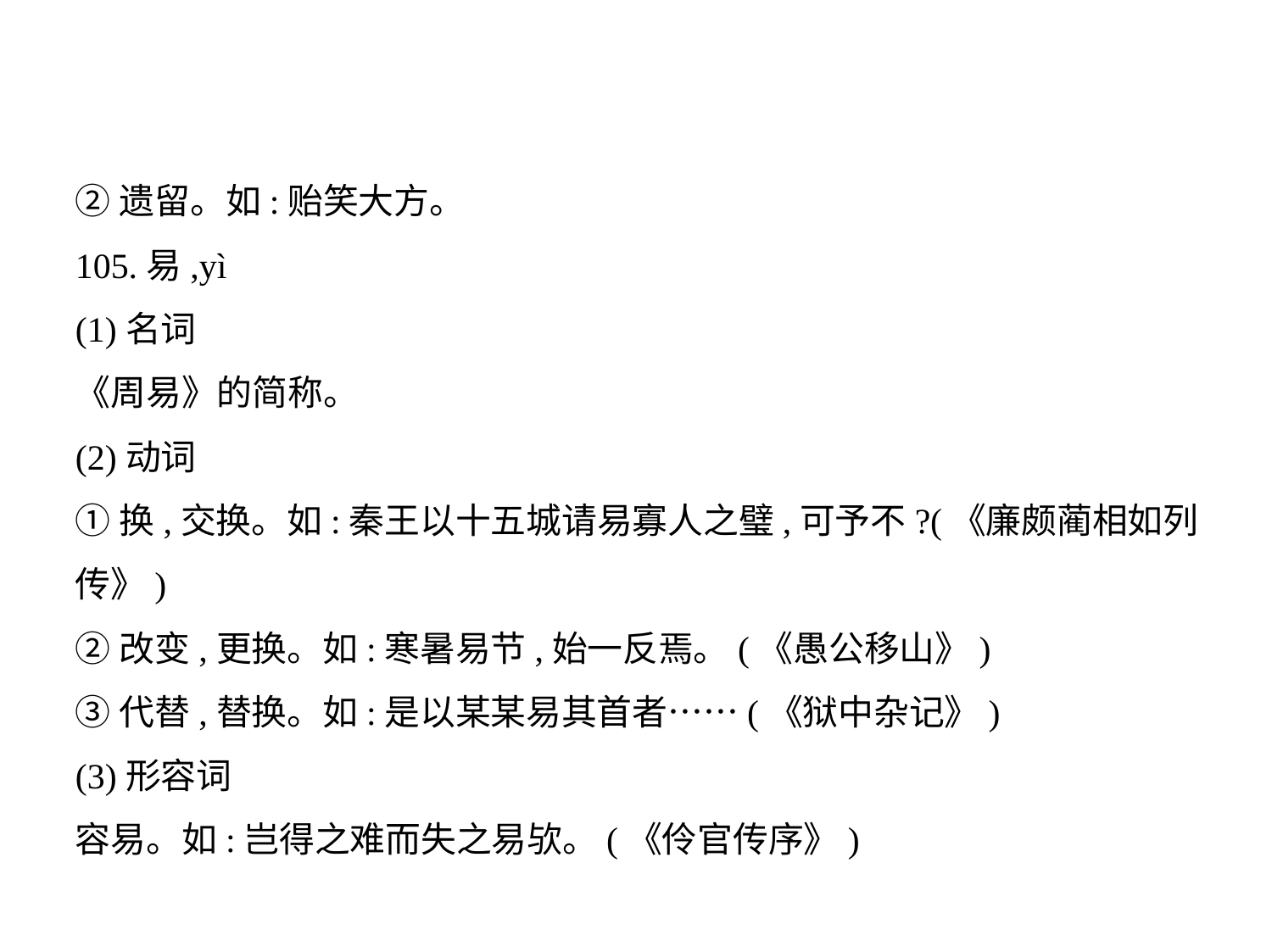

②遗留。如:贻笑大方。
105.易,yì
(1)名词
《周易》的简称。
(2)动词
①换,交换。如:秦王以十五城请易寡人之璧,可予不?(《廉颇蔺相如列
传》)
②改变,更换。如:寒暑易节,始一反焉。(《愚公移山》)
③代替,替换。如:是以某某易其首者……(《狱中杂记》)
(3)形容词
容易。如:岂得之难而失之易欤。(《伶官传序》)